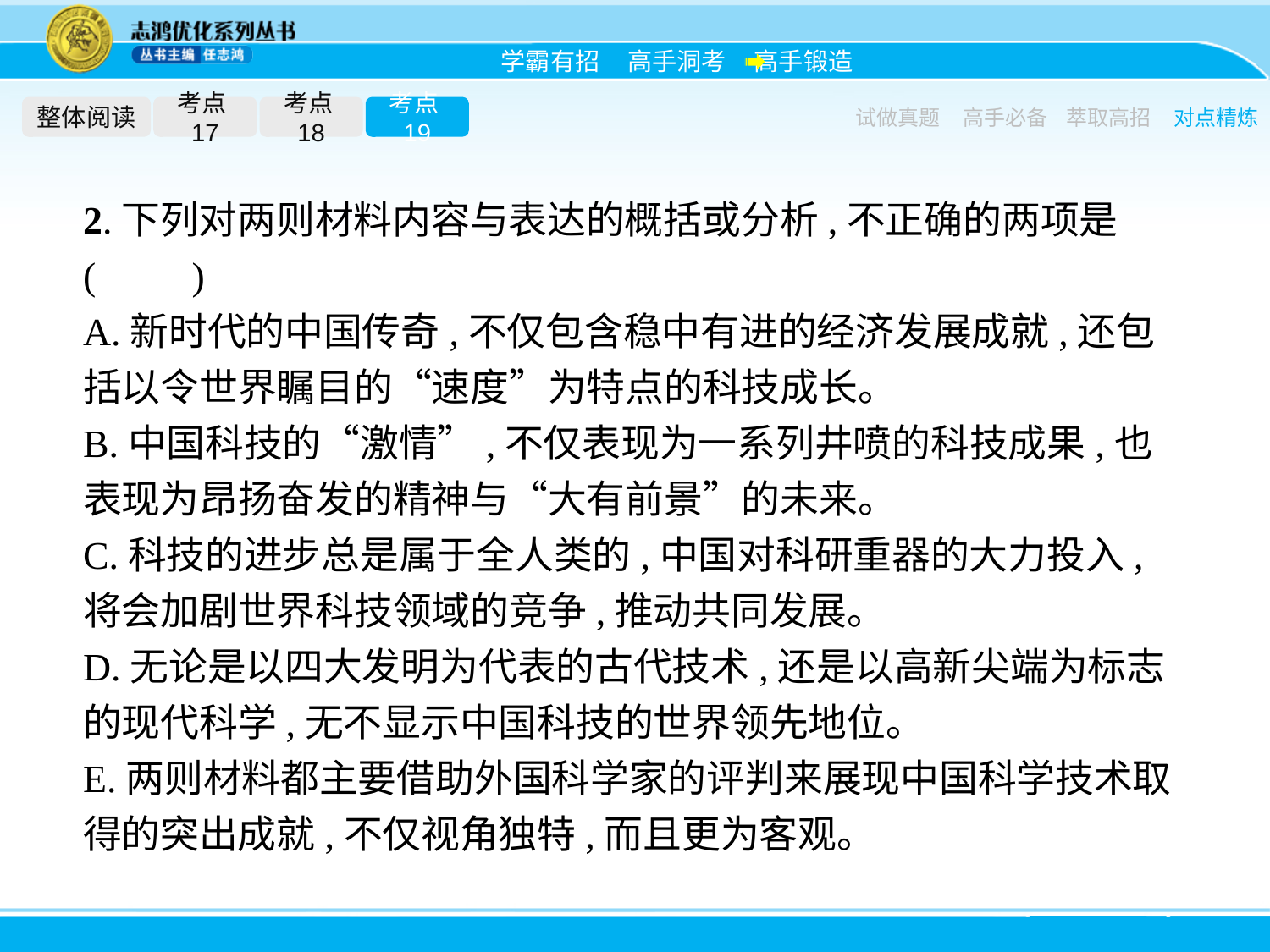

整体阅读
考点17
考点18
考点19
试做真题
高手必备
萃取高招
对点精炼
2.下列对两则材料内容与表达的概括或分析,不正确的两项是(　　)
A.新时代的中国传奇,不仅包含稳中有进的经济发展成就,还包括以令世界瞩目的“速度”为特点的科技成长。
B.中国科技的“激情”,不仅表现为一系列井喷的科技成果,也表现为昂扬奋发的精神与“大有前景”的未来。
C.科技的进步总是属于全人类的,中国对科研重器的大力投入,将会加剧世界科技领域的竞争,推动共同发展。
D.无论是以四大发明为代表的古代技术,还是以高新尖端为标志的现代科学,无不显示中国科技的世界领先地位。
E.两则材料都主要借助外国科学家的评判来展现中国科学技术取得的突出成就,不仅视角独特,而且更为客观。